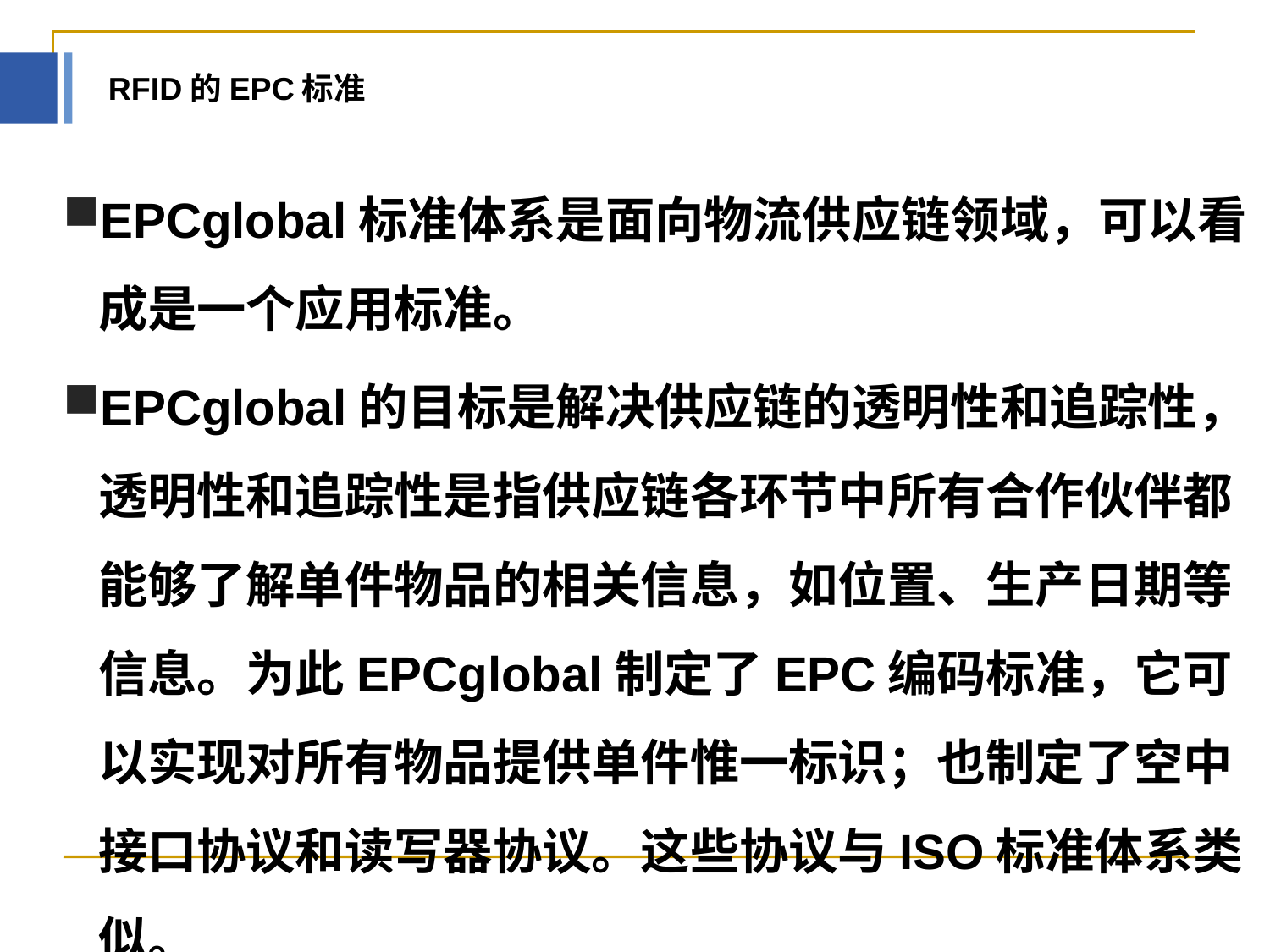

RFID的EPC标准
EPCglobal标准体系是面向物流供应链领域，可以看成是一个应用标准。
EPCglobal的目标是解决供应链的透明性和追踪性，透明性和追踪性是指供应链各环节中所有合作伙伴都能够了解单件物品的相关信息，如位置、生产日期等信息。为此EPCglobal制定了EPC编码标准，它可以实现对所有物品提供单件惟一标识；也制定了空中接口协议和读写器协议。这些协议与ISO标准体系类似。